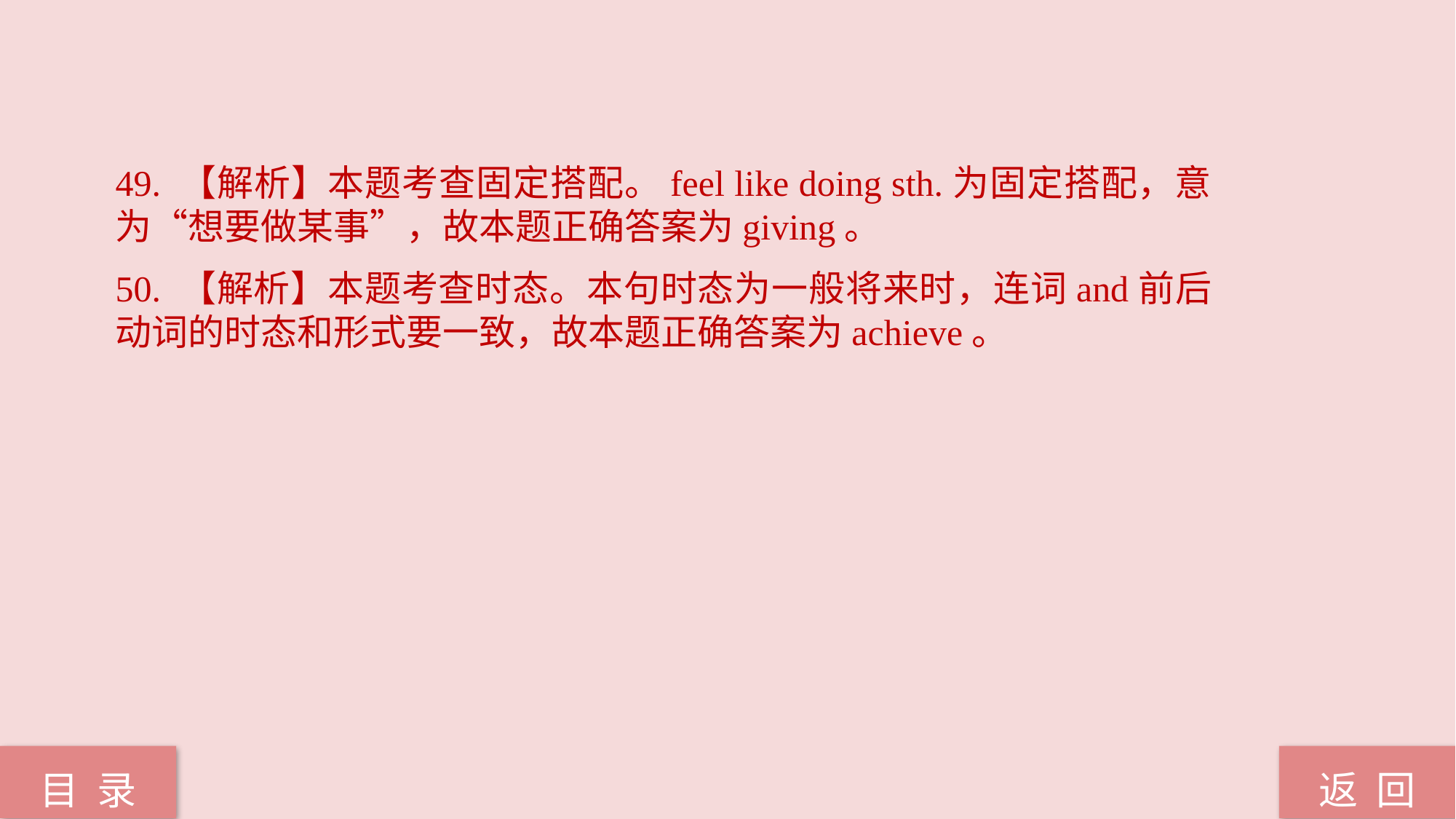

49. 【解析】本题考查固定搭配。feel like doing sth.为固定搭配，意为“想要做某事”，故本题正确答案为giving。
50. 【解析】本题考查时态。本句时态为一般将来时，连词and前后动词的时态和形式要一致，故本题正确答案为achieve。
返  回